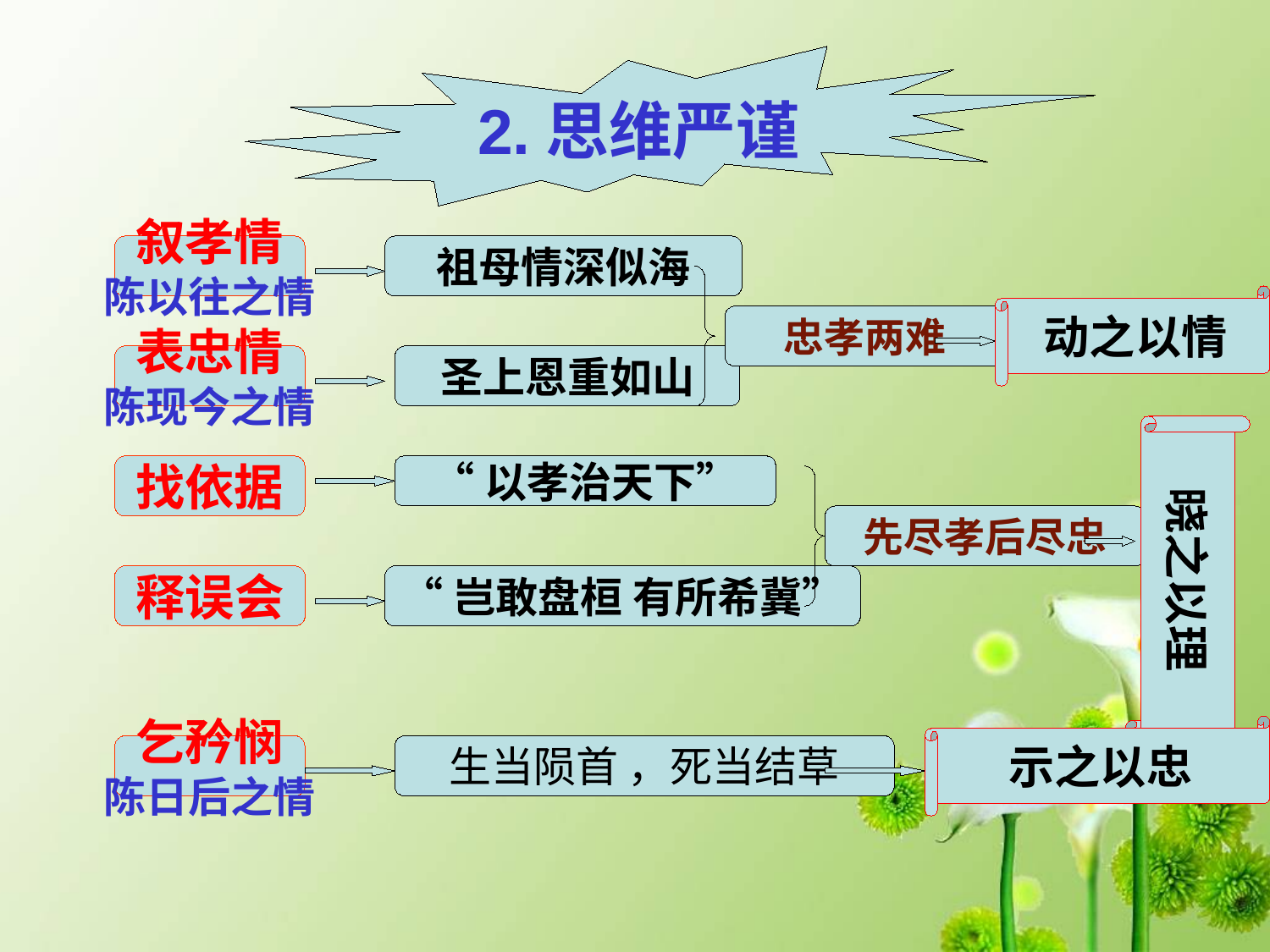

2.思维严谨
叙孝情
陈以往之情
祖母情深似海

动之以情
忠孝两难

表忠情
陈现今之情
圣上恩重如山

晓之以理
找依据
“以孝治天下”

先尽孝后尽忠

释误会
“岂敢盘桓 有所希冀”

示之以忠
乞矜悯
陈日后之情
生当陨首 ，死当结草